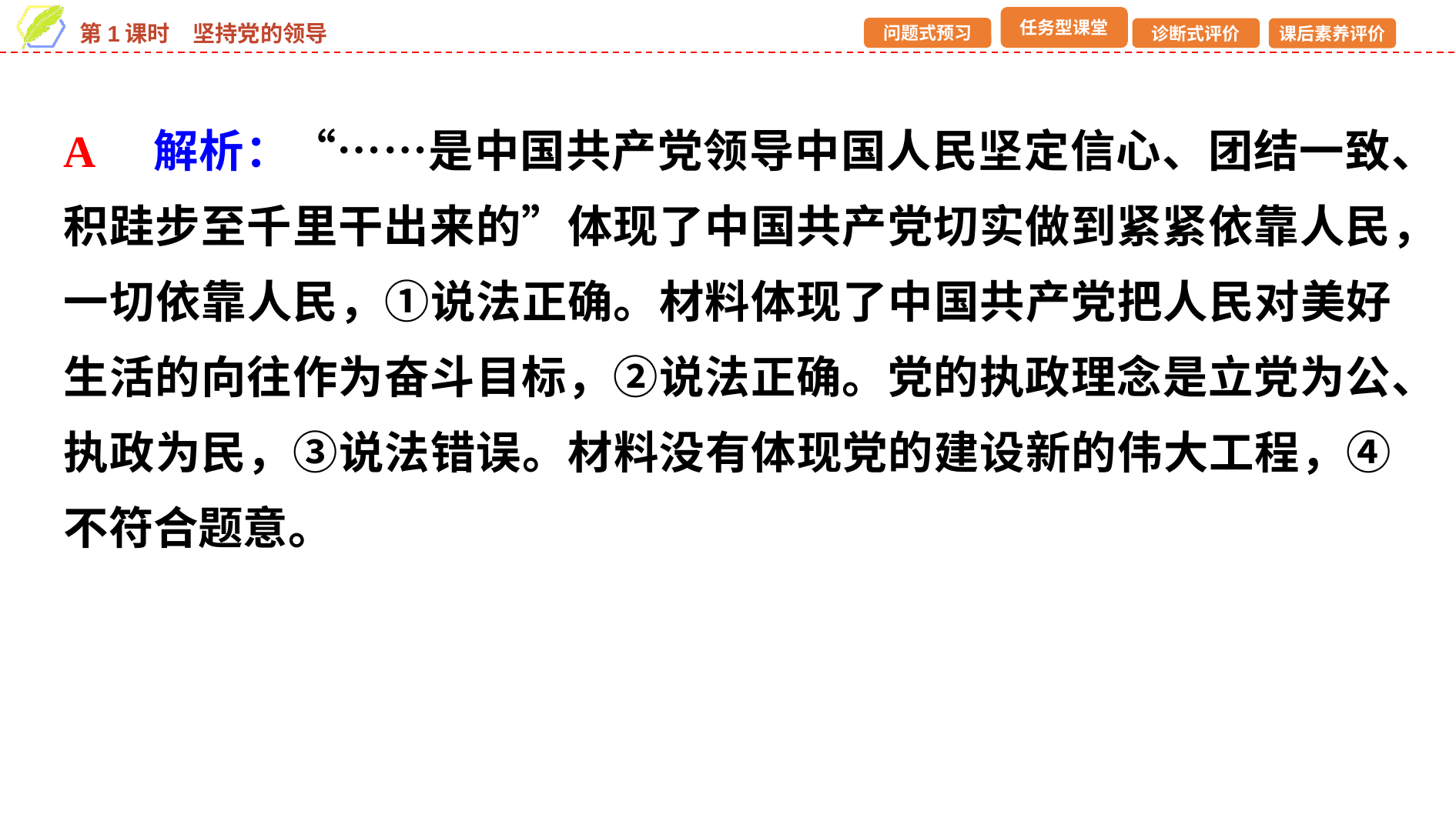

A　解析：“……是中国共产党领导中国人民坚定信心、团结一致、积跬步至千里干出来的”体现了中国共产党切实做到紧紧依靠人民，一切依靠人民，①说法正确。材料体现了中国共产党把人民对美好生活的向往作为奋斗目标，②说法正确。党的执政理念是立党为公、执政为民，③说法错误。材料没有体现党的建设新的伟大工程，④不符合题意。